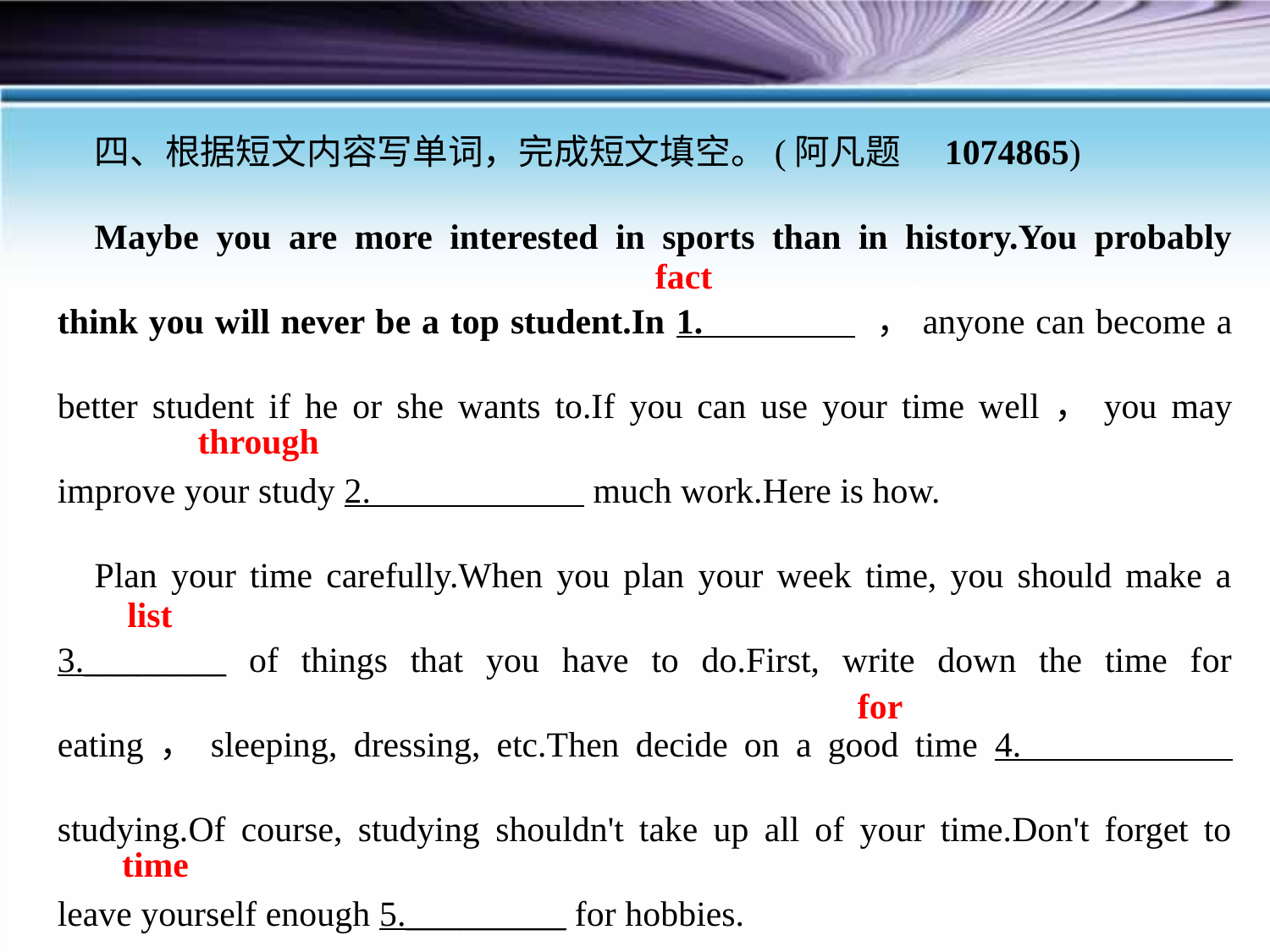

四、根据短文内容写单词，完成短文填空。(阿凡题　1074865)
Maybe you are more interested in sports than in history.You probably think you will never be a top student.In 1.               ，anyone can become a better student if he or she wants to.If you can use your time well，you may improve your study 2.                         much work.Here is how.
Plan your time carefully.When you plan your week time, you should make a 3.________ of things that you have to do.First, write down the time for eating，sleeping, dressing, etc.Then decide on a good time 4.              studying.Of course, studying shouldn't take up all of your time.Don't forget to leave yourself enough 5._________ for hobbies.
fact
through
list
for
time